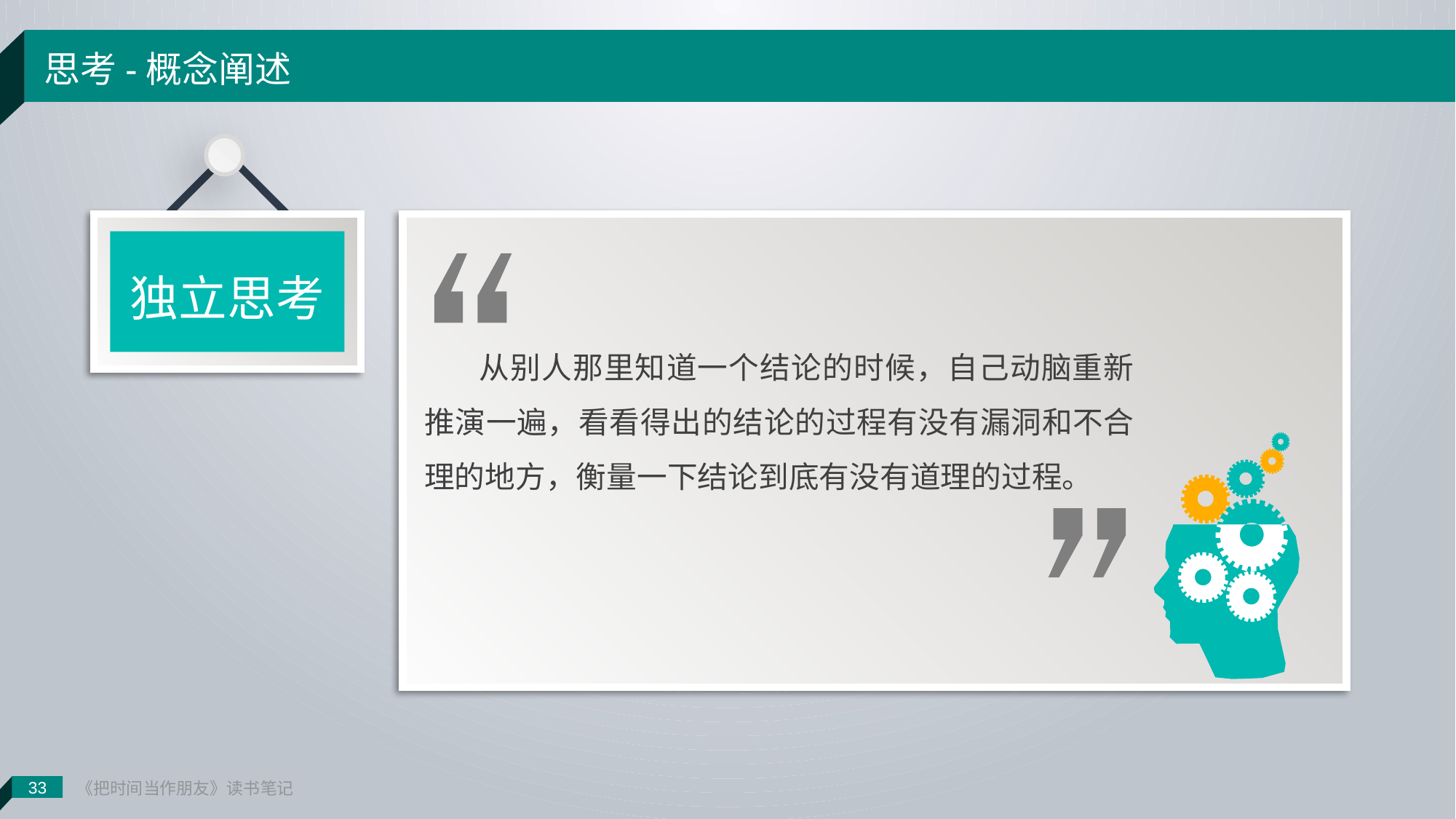

33
《把时间当作朋友》读书笔记

思考-概念阐述

从别人那里知道一个结论的时候，自己动脑重新推演一遍，看看得出的结论的过程有没有漏洞和不合理的地方，衡量一下结论到底有没有道理的过程。

独立思考